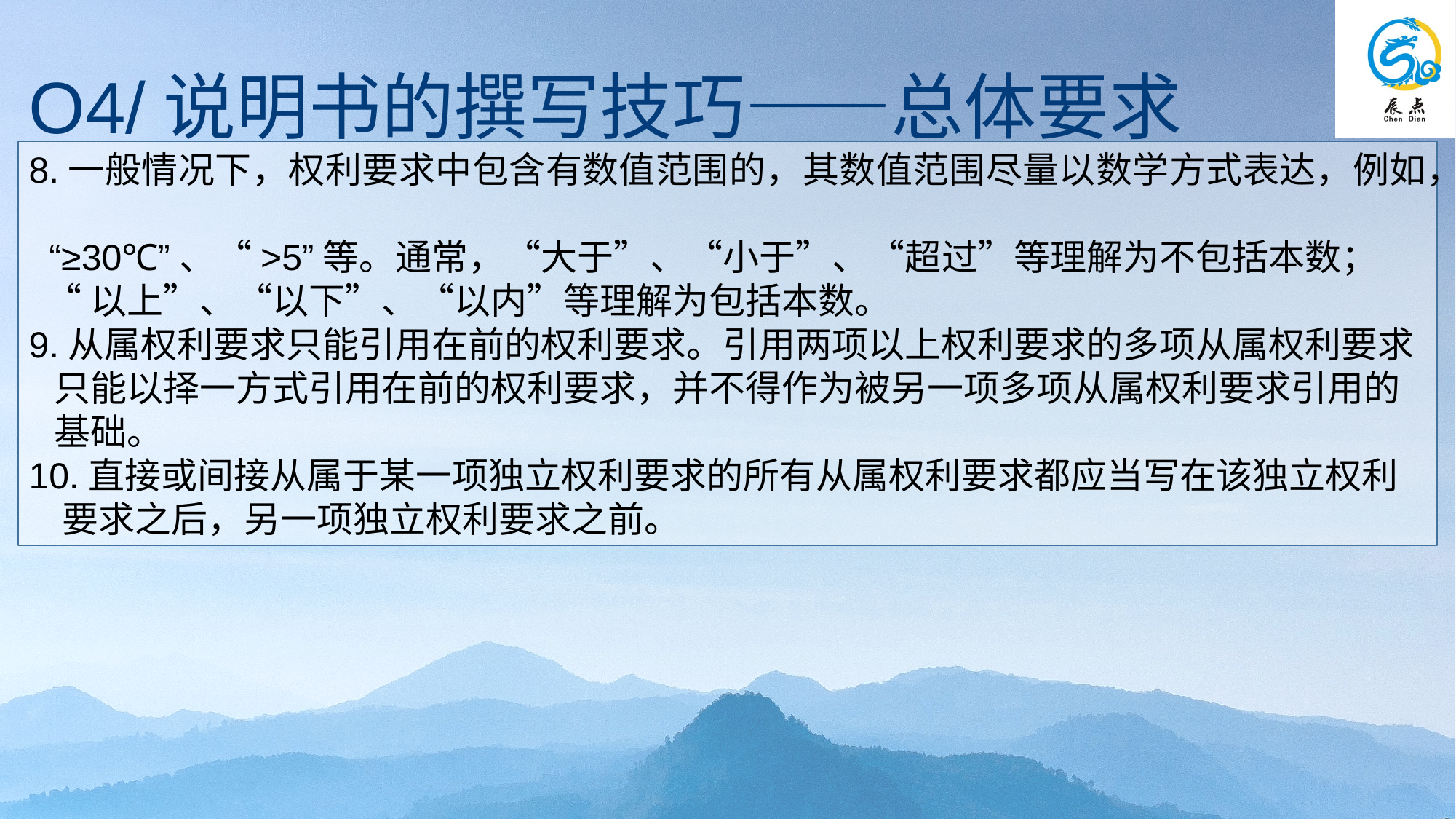

O4/说明书的撰写技巧——总体要求

8.一般情况下，权利要求中包含有数值范围的，其数值范围尽量以数学方式表达，例如，
  “≥30℃”、“>5”等。通常，“大于”、“小于”、“超过”等理解为不包括本数；
  “以上”、“以下”、“以内”等理解为包括本数。
9.从属权利要求只能引用在前的权利要求。引用两项以上权利要求的多项从属权利要求
  只能以择一方式引用在前的权利要求，并不得作为被另一项多项从属权利要求引用的
  基础。
10.直接或间接从属于某一项独立权利要求的所有从属权利要求都应当写在该独立权利
   要求之后，另一项独立权利要求之前。
21